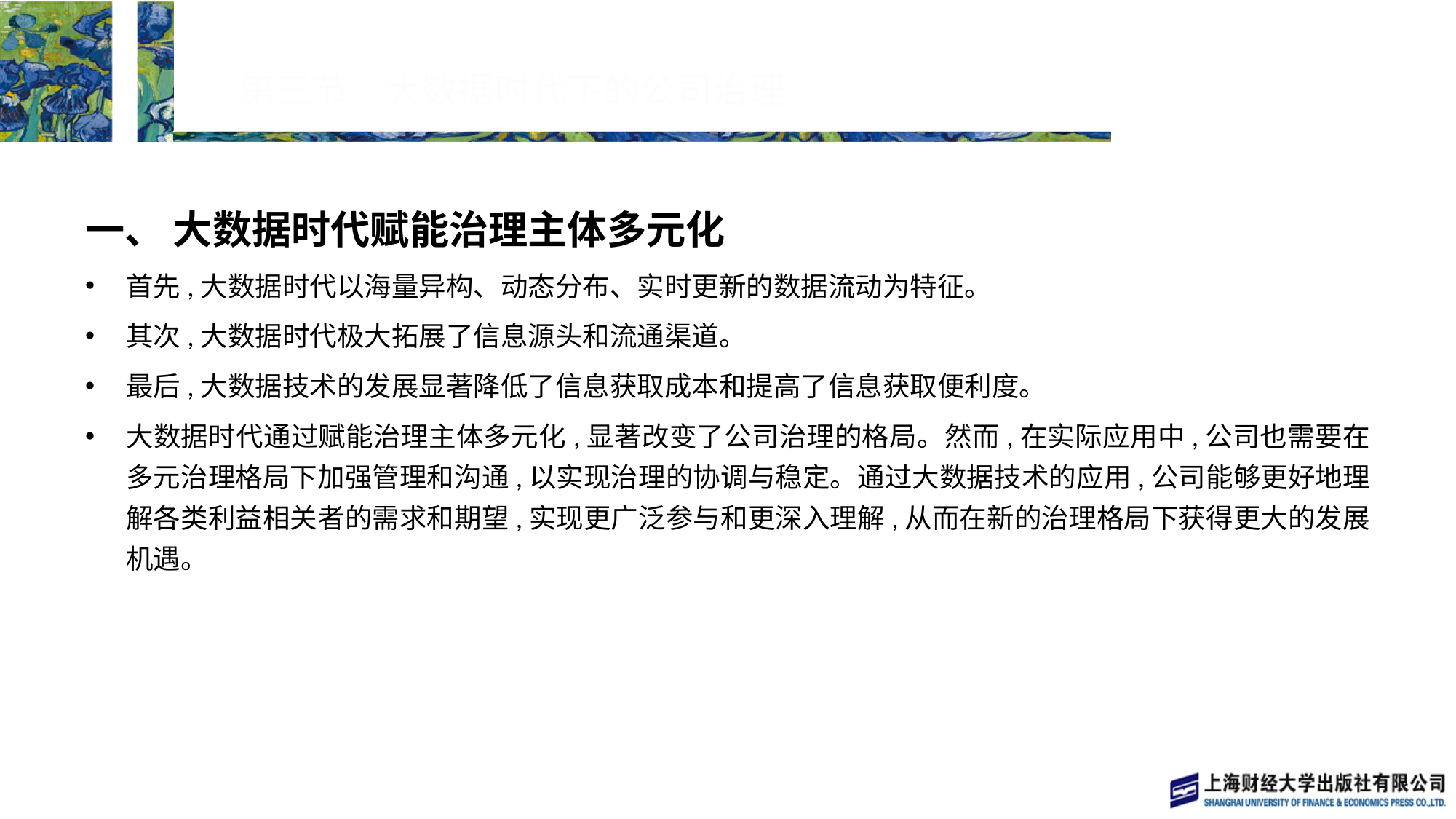

# 第三节　大数据时代下的公司治理
一、 大数据时代赋能治理主体多元化
首先,大数据时代以海量异构、动态分布、实时更新的数据流动为特征。
其次,大数据时代极大拓展了信息源头和流通渠道。
最后,大数据技术的发展显著降低了信息获取成本和提高了信息获取便利度。
大数据时代通过赋能治理主体多元化,显著改变了公司治理的格局。然而,在实际应用中,公司也需要在多元治理格局下加强管理和沟通,以实现治理的协调与稳定。通过大数据技术的应用,公司能够更好地理解各类利益相关者的需求和期望,实现更广泛参与和更深入理解,从而在新的治理格局下获得更大的发展机遇。